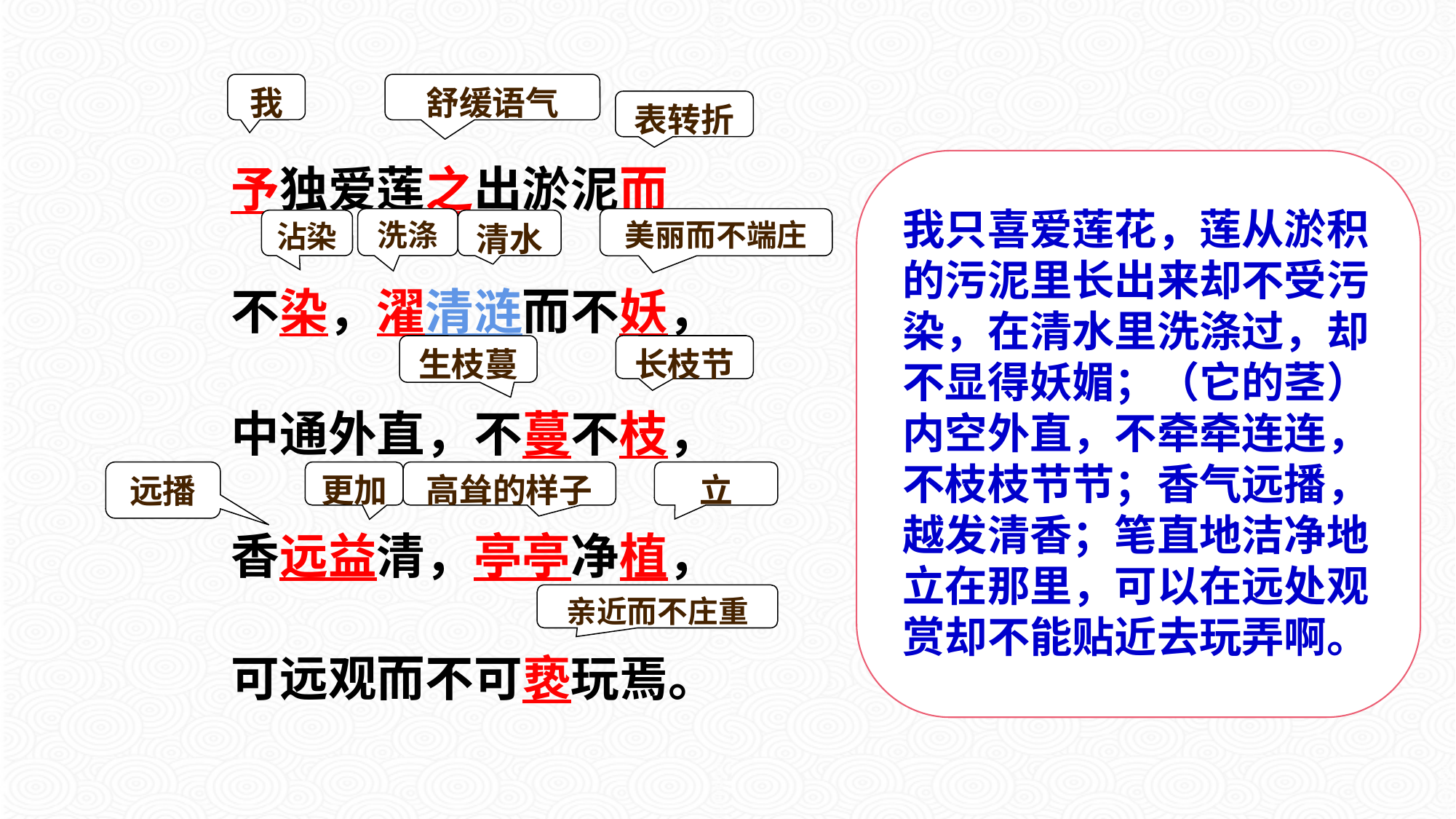

我
舒缓语气
予独爱莲之出淤泥而不染，濯清涟而不妖，中通外直，不蔓不枝，香远益清，亭亭净植，可远观而不可亵玩焉。
表转折

我只喜爱莲花，莲从淤积的污泥里长出来却不受污染，在清水里洗涤过，却不显得妖媚；（它的茎）内空外直，不牵牵连连，不枝枝节节；香气远播，越发清香；笔直地洁净地立在那里，可以在远处观赏却不能贴近去玩弄啊。
洗涤
美丽而不端庄
沾染
清水
长枝节
生枝蔓
远播
更加
高耸的样子
立
亲近而不庄重